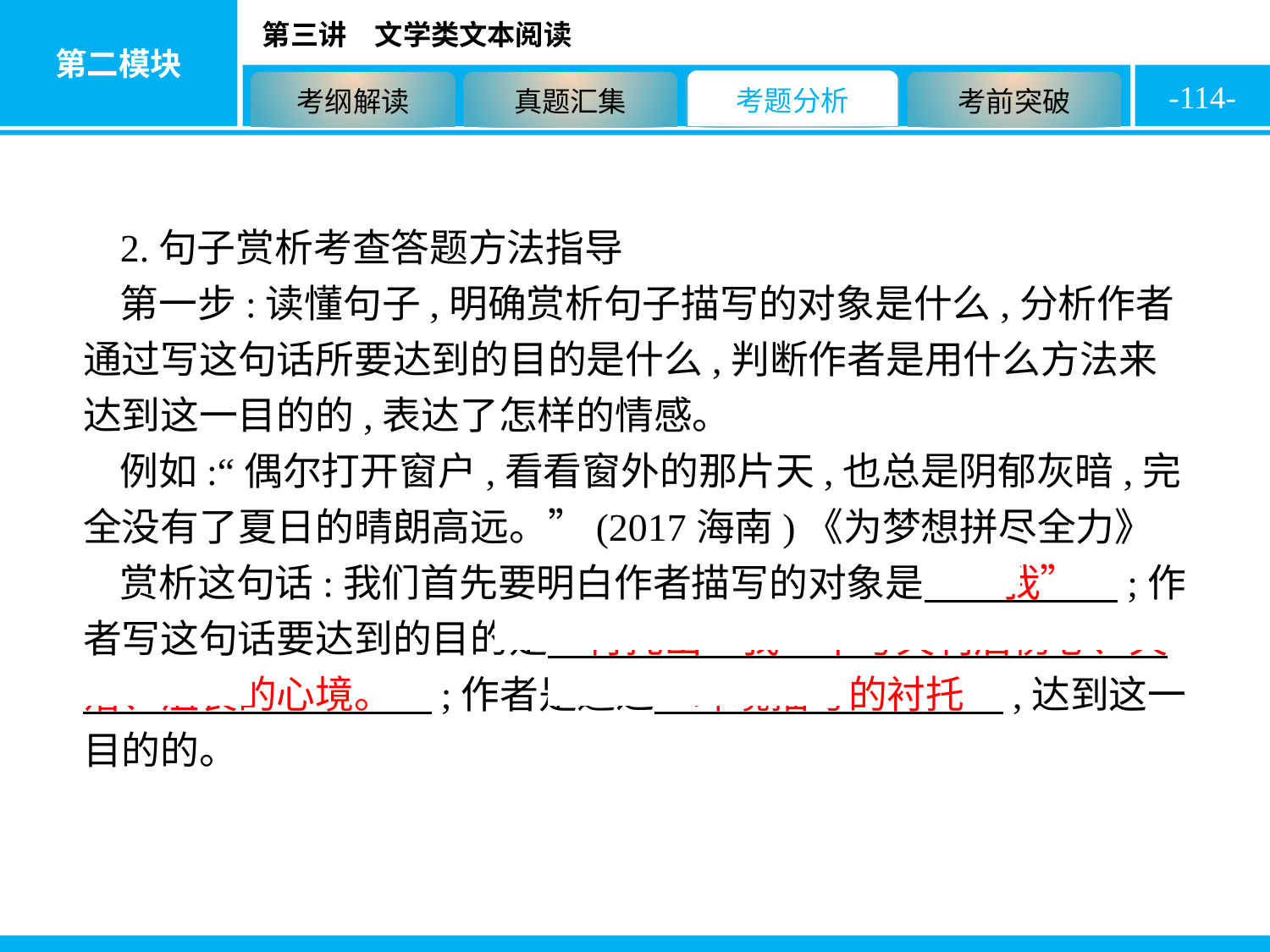

-114-
2.句子赏析考查答题方法指导
第一步:读懂句子,明确赏析句子描写的对象是什么,分析作者通过写这句话所要达到的目的是什么,判断作者是用什么方法来达到这一目的的,表达了怎样的情感。
例如:“偶尔打开窗户,看看窗外的那片天,也总是阴郁灰暗,完全没有了夏日的晴朗高远。”(2017海南)《为梦想拼尽全力》
赏析这句话:我们首先要明白作者描写的对象是　“我”　;作者写这句话要达到的目的是　衬托出“我”中考失利后伤心、失落、沮丧的心境。　;作者是通过　环境描写的衬托　,达到这一目的的。